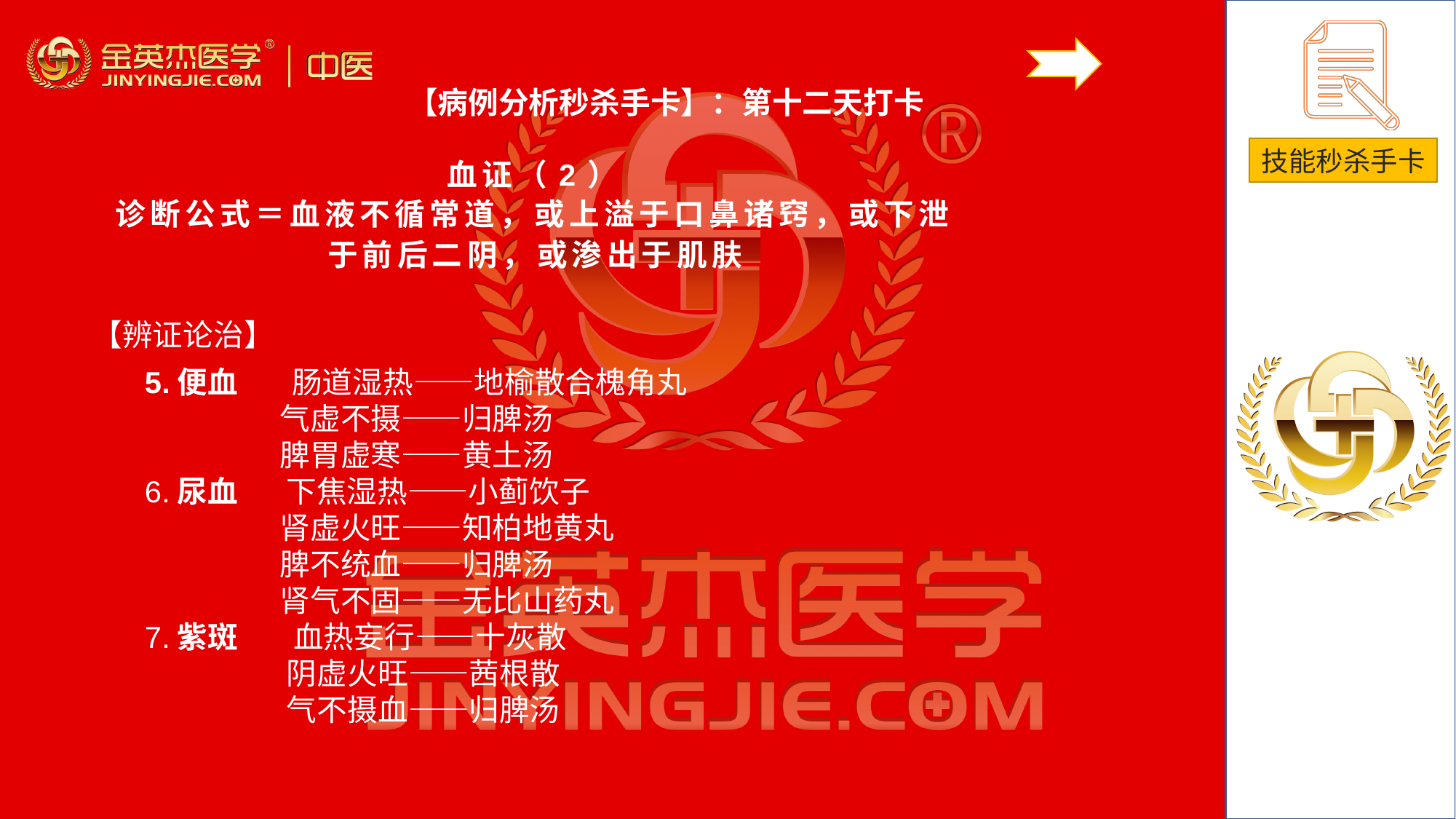

【病例分析秒杀手卡】：第十二天打卡
血证（2）
诊断公式＝血液不循常道，或上溢于口鼻诸窍，或下泄于前后二阴，或渗出于肌肤
# 【辨证论治】
5.便血        肠道湿热——地榆散合槐角丸
                   气虚不摄——归脾汤
                   脾胃虚寒——黄土汤6.尿血       下焦湿热——小蓟饮子
                   肾虚火旺——知柏地黄丸
                   脾不统血——归脾汤
                   肾气不固——无比山药丸7.紫斑        血热妄行——十灰散
                    阴虚火旺——茜根散
                    气不摄血——归脾汤